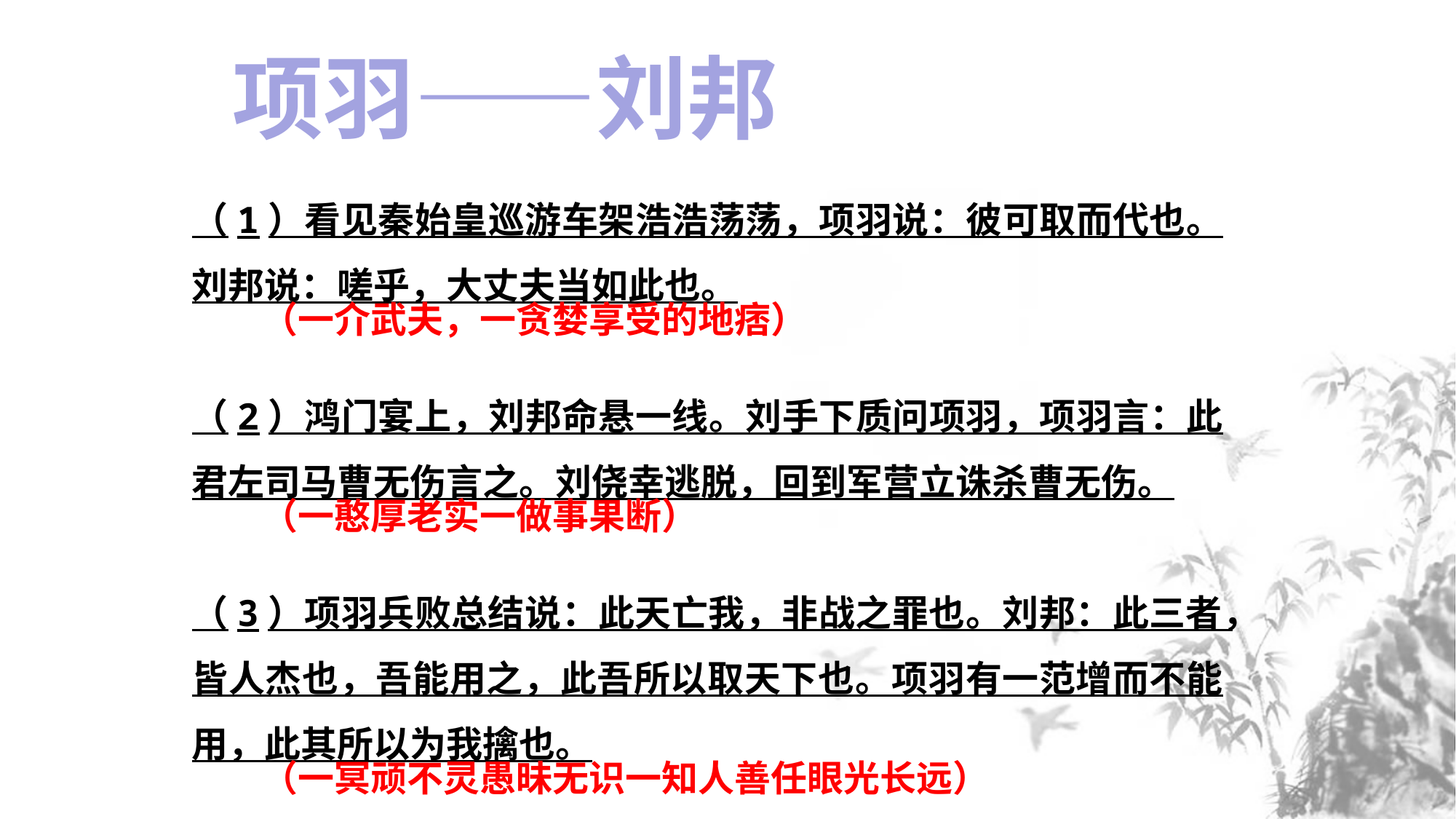

项羽——刘邦

（一介武夫，一贪婪享受的地痞）

（一憨厚老实一做事果断）

（一冥顽不灵愚昧无识一知人善任眼光长远）
（1）看见秦始皇巡游车架浩浩荡荡，项羽说：彼可取而代也。刘邦说：嗟乎，大丈夫当如此也。

（2）鸿门宴上，刘邦命悬一线。刘手下质问项羽，项羽言：此君左司马曹无伤言之。刘侥幸逃脱，回到军营立诛杀曹无伤。

（3）项羽兵败总结说：此天亡我，非战之罪也。刘邦：此三者，皆人杰也，吾能用之，此吾所以取天下也。项羽有一范增而不能用，此其所以为我擒也。